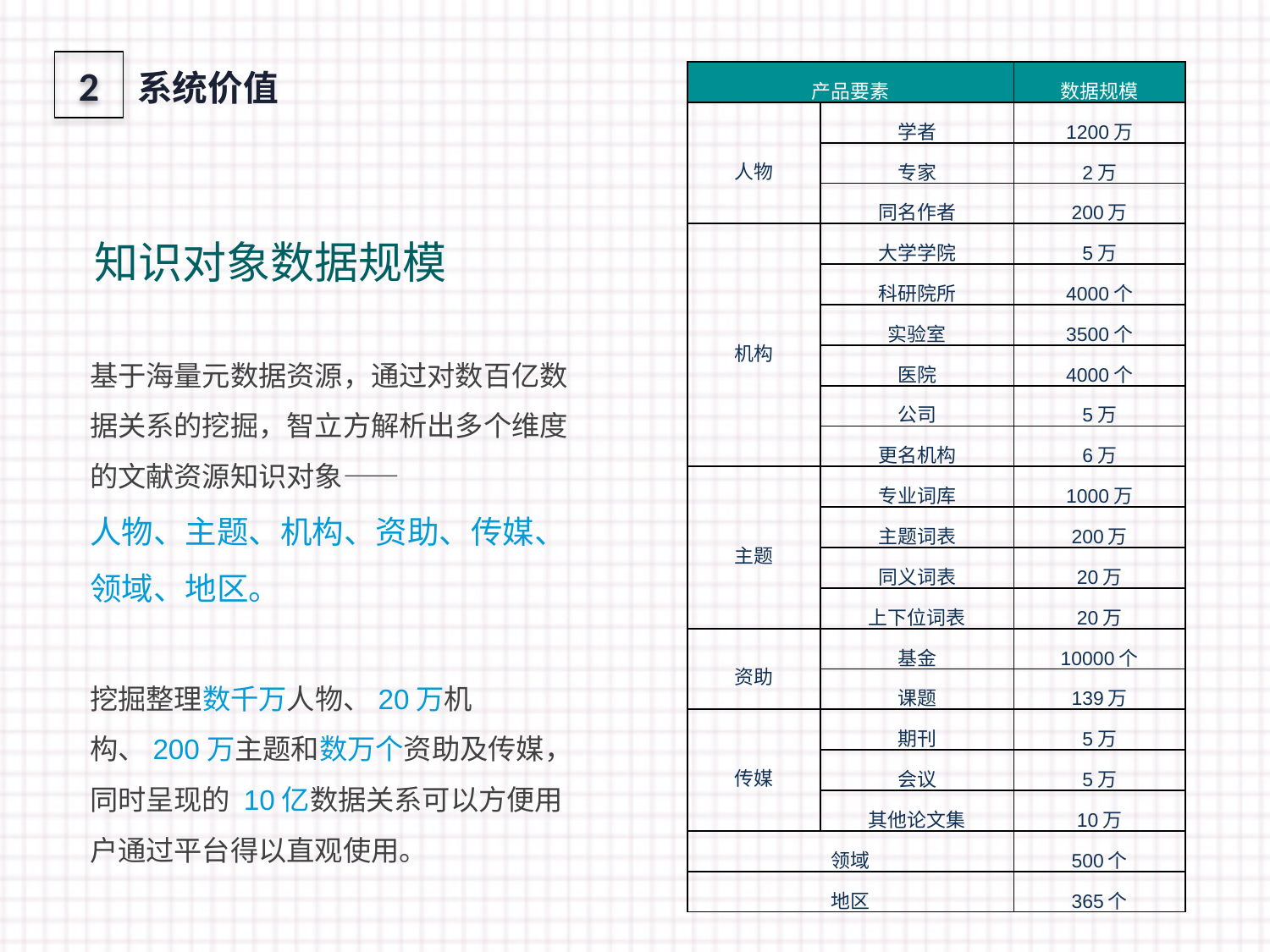

2
系统价值
| 产品要素 |  | 数据规模 |
| --- | --- | --- |
| 人物 | 学者 | 1200万 |
|  | 专家 | 2万 |
|  | 同名作者 | 200万 |
| 机构 | 大学学院 | 5万 |
|  | 科研院所 | 4000个 |
|  | 实验室 | 3500个 |
|  | 医院 | 4000个 |
|  | 公司 | 5万 |
|  | 更名机构 | 6万 |
| 主题 | 专业词库 | 1000万 |
|  | 主题词表 | 200万 |
|  | 同义词表 | 20万 |
|  | 上下位词表 | 20万 |
| 资助 | 基金 | 10000个 |
|  | 课题 | 139万 |
| 传媒 | 期刊 | 5万 |
|  | 会议 | 5万 |
|  | 其他论文集 | 10万 |
| 领域 |  | 500个 |
| 地区 |  | 365个 |
知识对象数据规模
基于海量元数据资源，通过对数百亿数据关系的挖掘，智立方解析出多个维度的文献资源知识对象——
人物、主题、机构、资助、传媒、领域、地区。

挖掘整理数千万人物、20万机构、200万主题和数万个资助及传媒，同时呈现的 10亿数据关系可以方便用户通过平台得以直观使用。